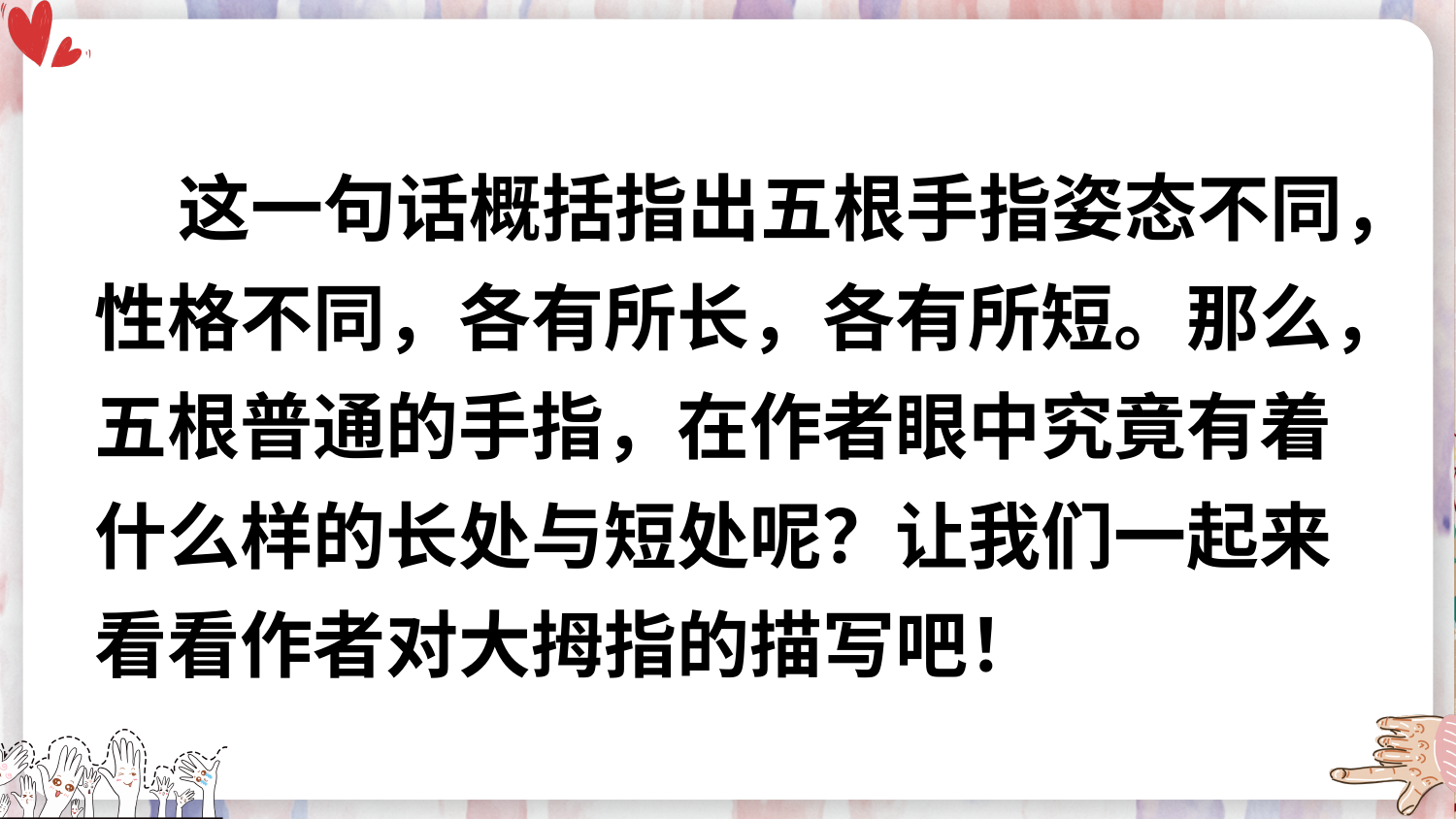

这一句话概括指出五根手指姿态不同，性格不同，各有所长，各有所短。那么，五根普通的手指，在作者眼中究竟有着什么样的长处与短处呢？让我们一起来看看作者对大拇指的描写吧！